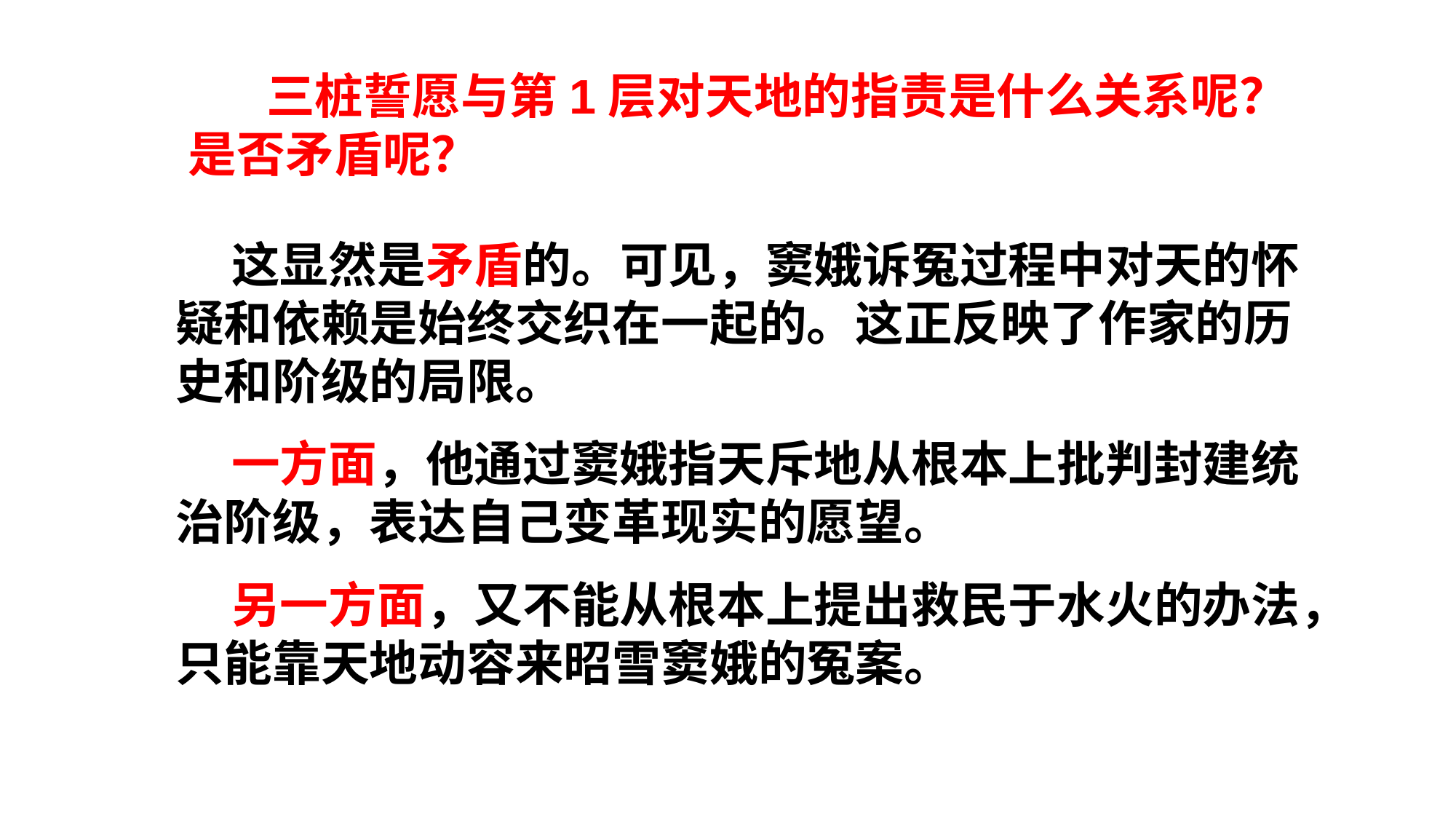

三桩誓愿与第1层对天地的指责是什么关系呢？是否矛盾呢？
    这显然是矛盾的。可见，窦娥诉冤过程中对天的怀疑和依赖是始终交织在一起的。这正反映了作家的历史和阶级的局限。
    一方面，他通过窦娥指天斥地从根本上批判封建统治阶级，表达自己变革现实的愿望。
    另一方面，又不能从根本上提出救民于水火的办法，只能靠天地动容来昭雪窦娥的冤案。